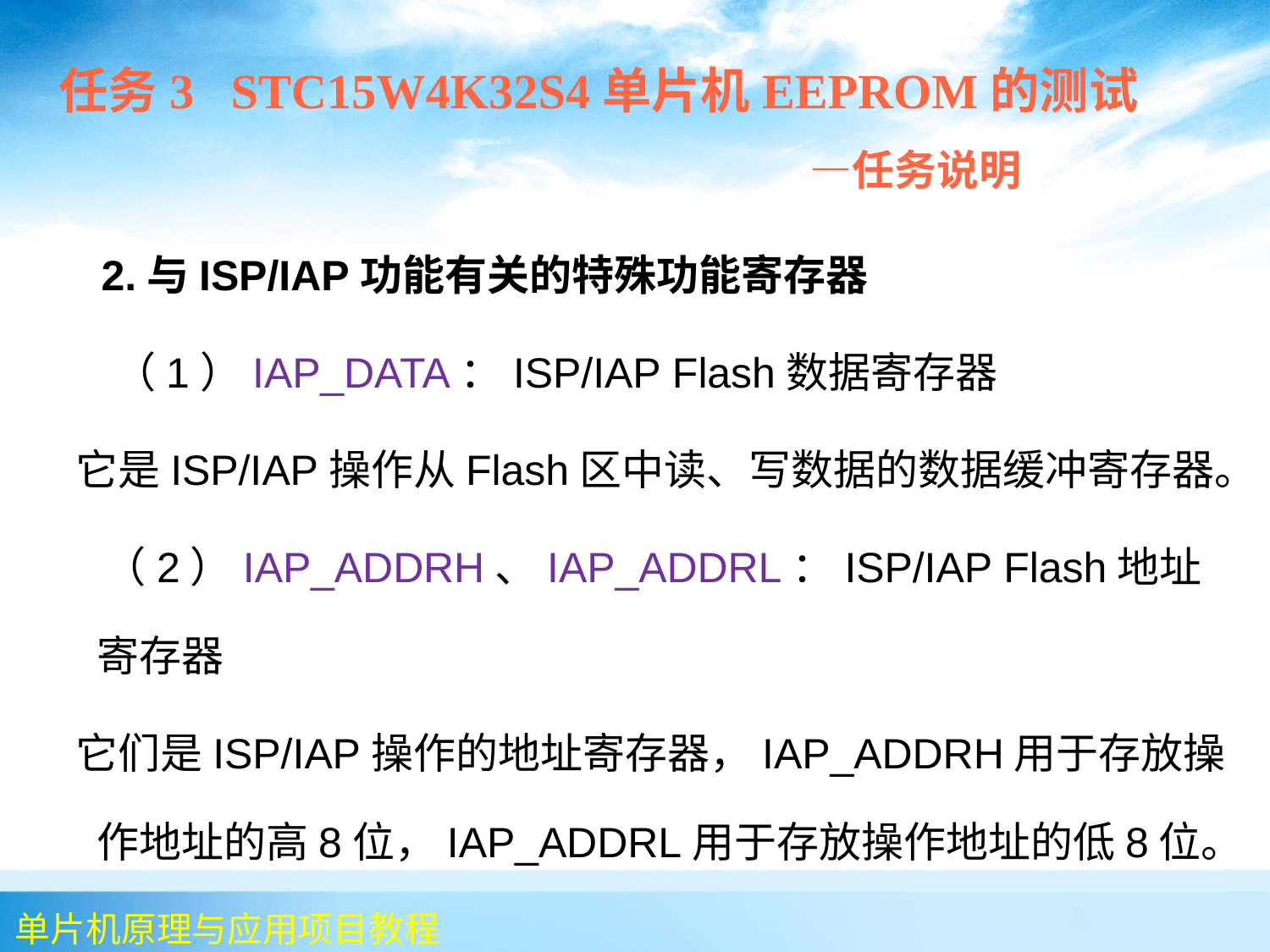

任务3   STC15W4K32S4单片机EEPROM的测试
                                                                     —任务说明
    2.与ISP/IAP功能有关的特殊功能寄存器
     （1）IAP_DATA：ISP/IAP Flash数据寄存器
 它是ISP/IAP操作从Flash区中读、写数据的数据缓冲寄存器。
    （2）IAP_ADDRH、IAP_ADDRL：ISP/IAP Flash地址寄存器
 它们是ISP/IAP操作的地址寄存器，IAP_ADDRH用于存放操作地址的高8位，IAP_ADDRL用于存放操作地址的低8位。